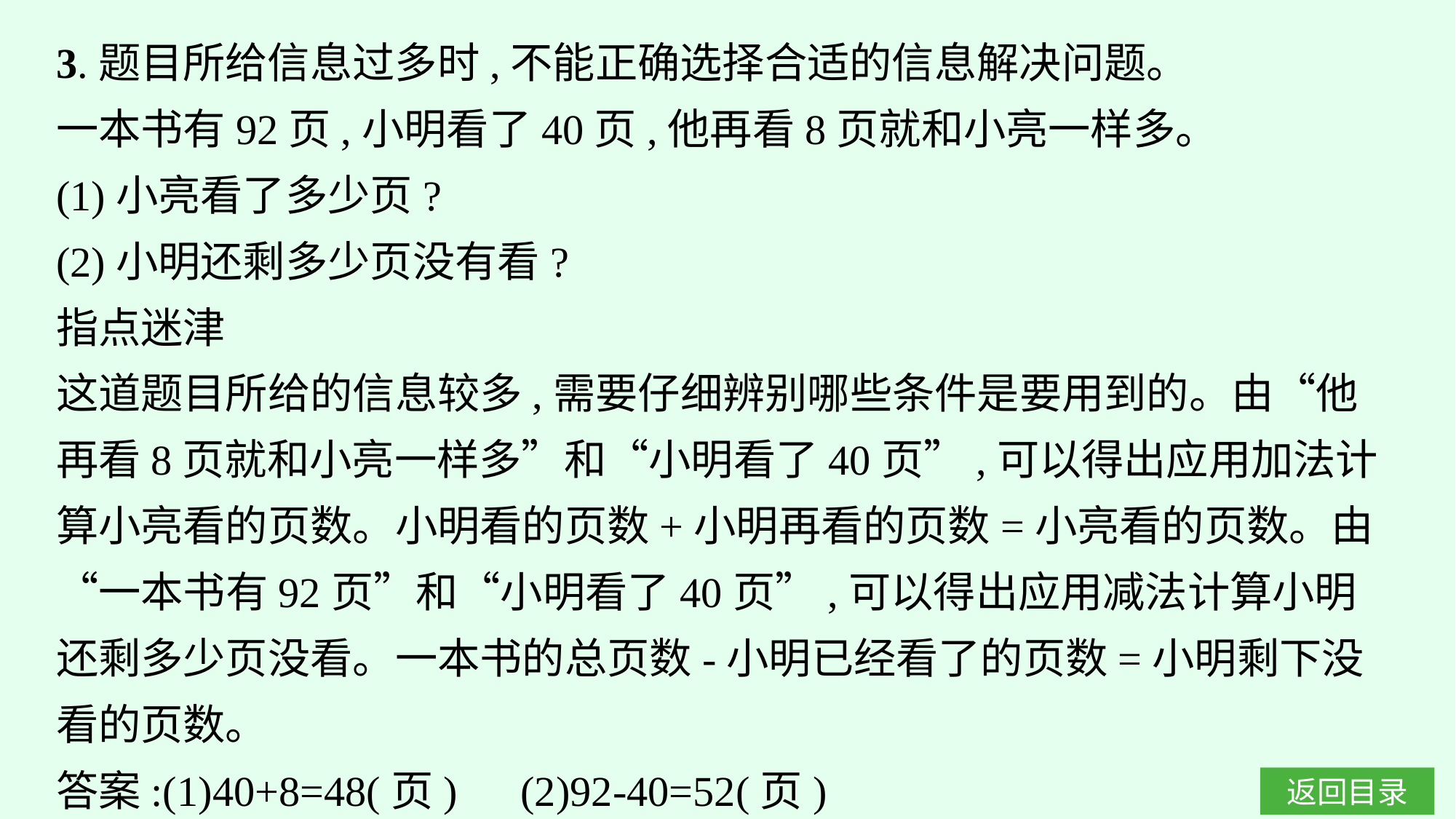

3.题目所给信息过多时,不能正确选择合适的信息解决问题。
一本书有92页,小明看了40页,他再看8页就和小亮一样多。
(1)小亮看了多少页?
(2)小明还剩多少页没有看?
指点迷津
这道题目所给的信息较多,需要仔细辨别哪些条件是要用到的。由“他再看8页就和小亮一样多”和“小明看了40页”,可以得出应用加法计算小亮看的页数。小明看的页数+小明再看的页数=小亮看的页数。由“一本书有92页”和“小明看了40页”,可以得出应用减法计算小明还剩多少页没看。一本书的总页数-小明已经看了的页数=小明剩下没看的页数。
答案:(1)40+8=48(页)　(2)92-40=52(页)